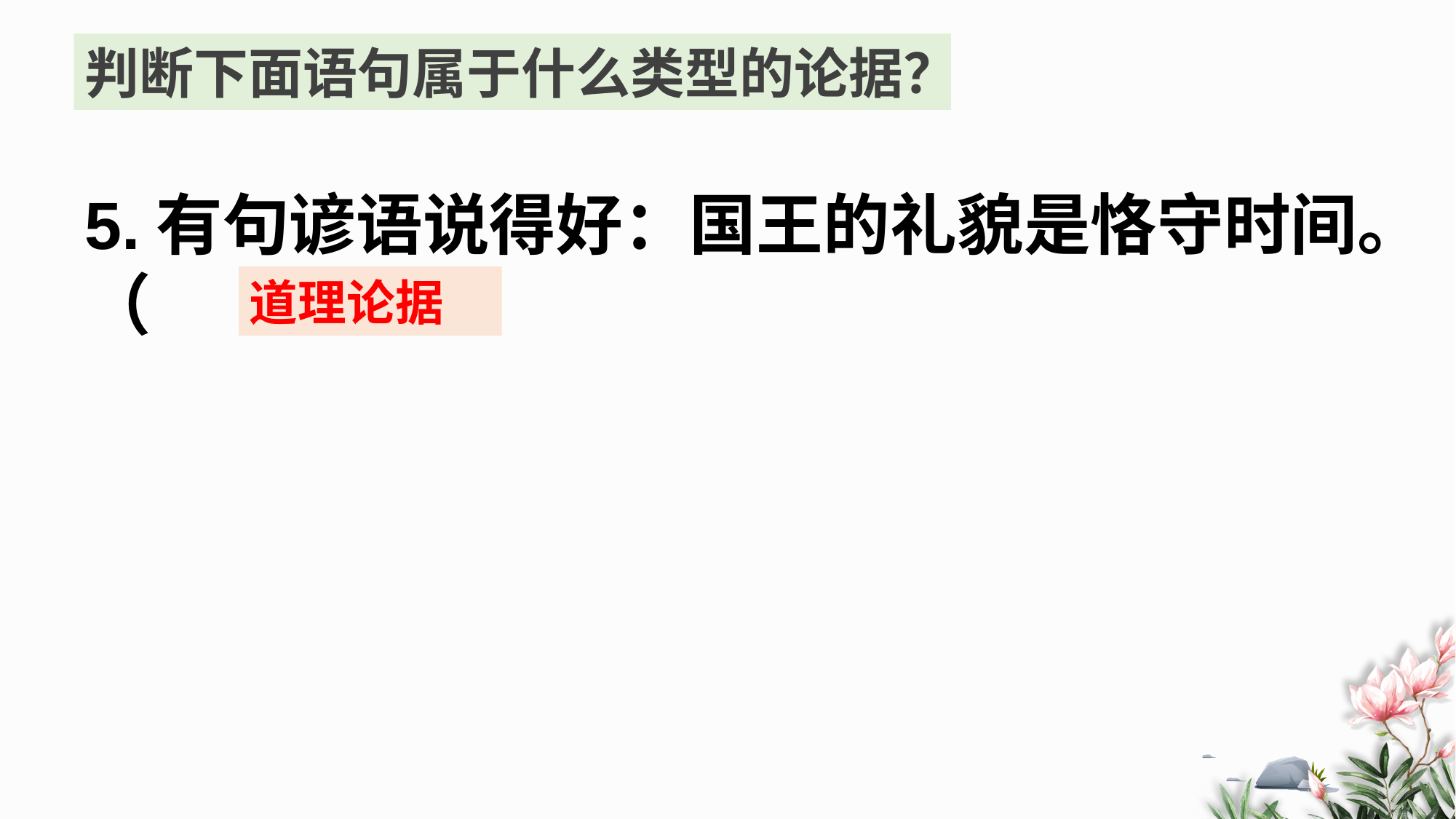

判断下面语句属于什么类型的论据？
5.有句谚语说得好：国王的礼貌是恪守时间。（             ）
道理论据